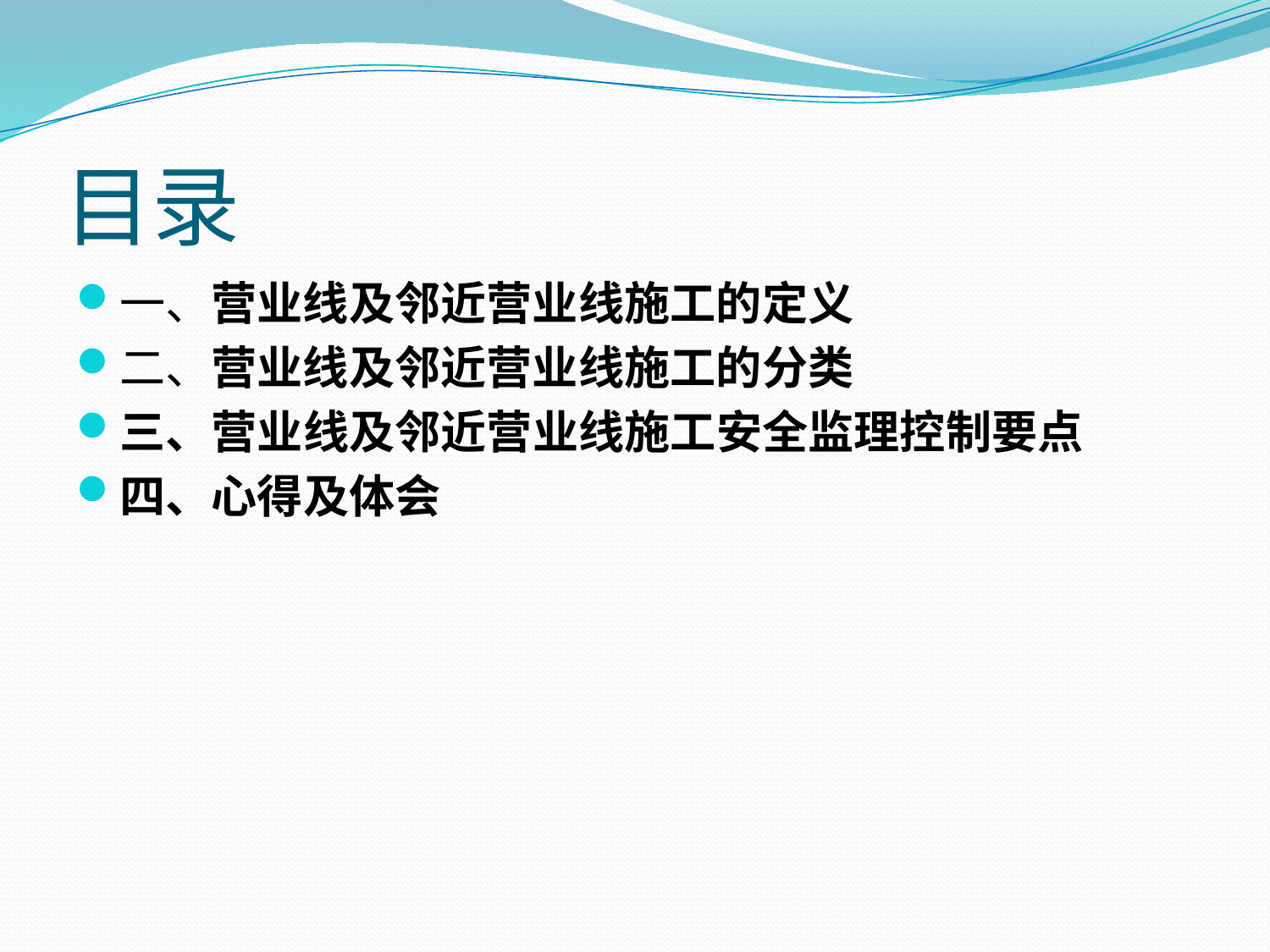

# 目录
一、营业线及邻近营业线施工的定义
二、营业线及邻近营业线施工的分类
三、营业线及邻近营业线施工安全监理控制要点
四、心得及体会